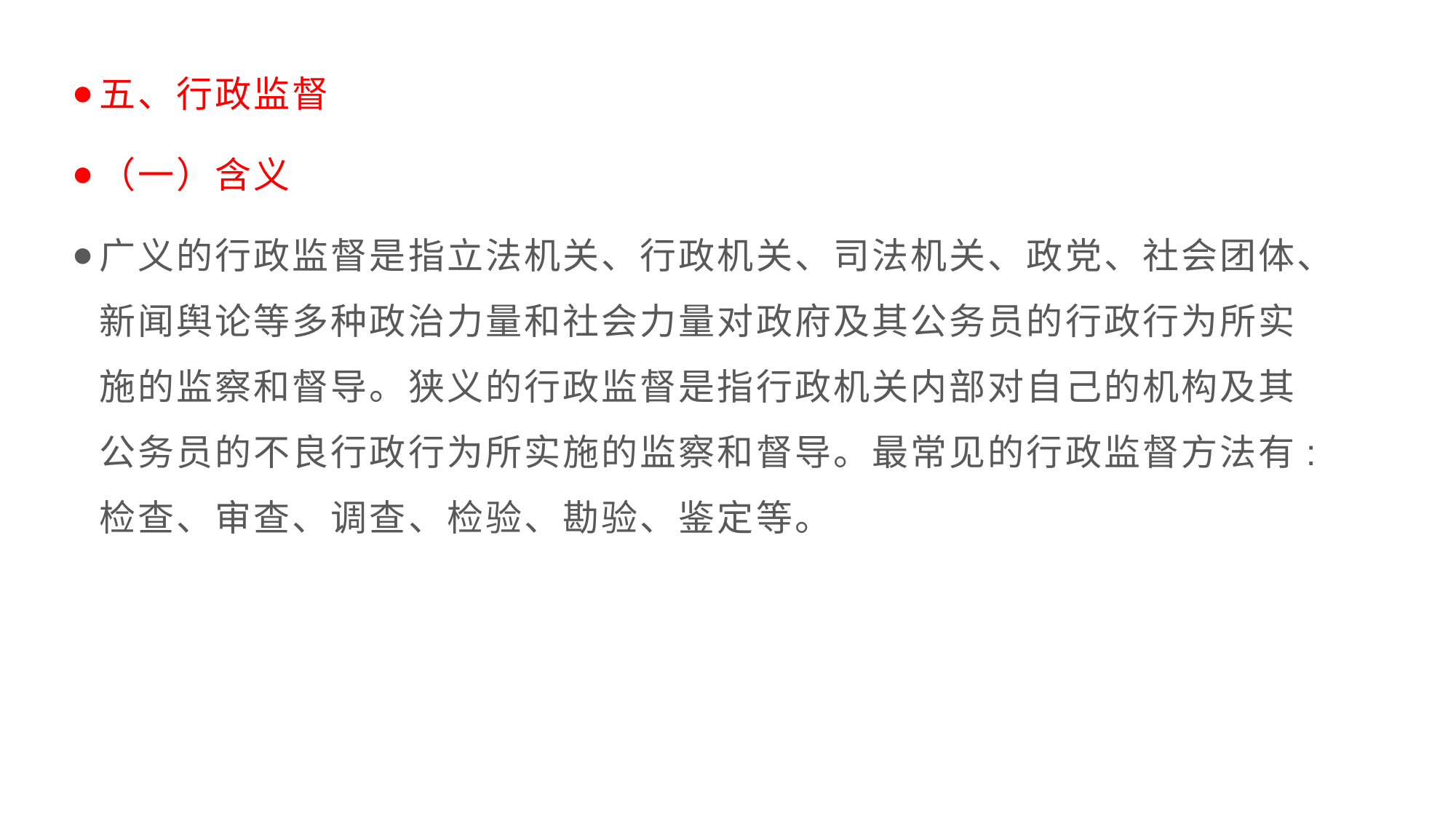

五、行政监督
（一）含义
广义的行政监督是指立法机关、行政机关、司法机关、政党、社会团体、新闻舆论等多种政治力量和社会力量对政府及其公务员的行政行为所实施的监察和督导。狭义的行政监督是指行政机关内部对自己的机构及其公务员的不良行政行为所实施的监察和督导。最常见的行政监督方法有:检查、审查、调查、检验、勘验、鉴定等。
6